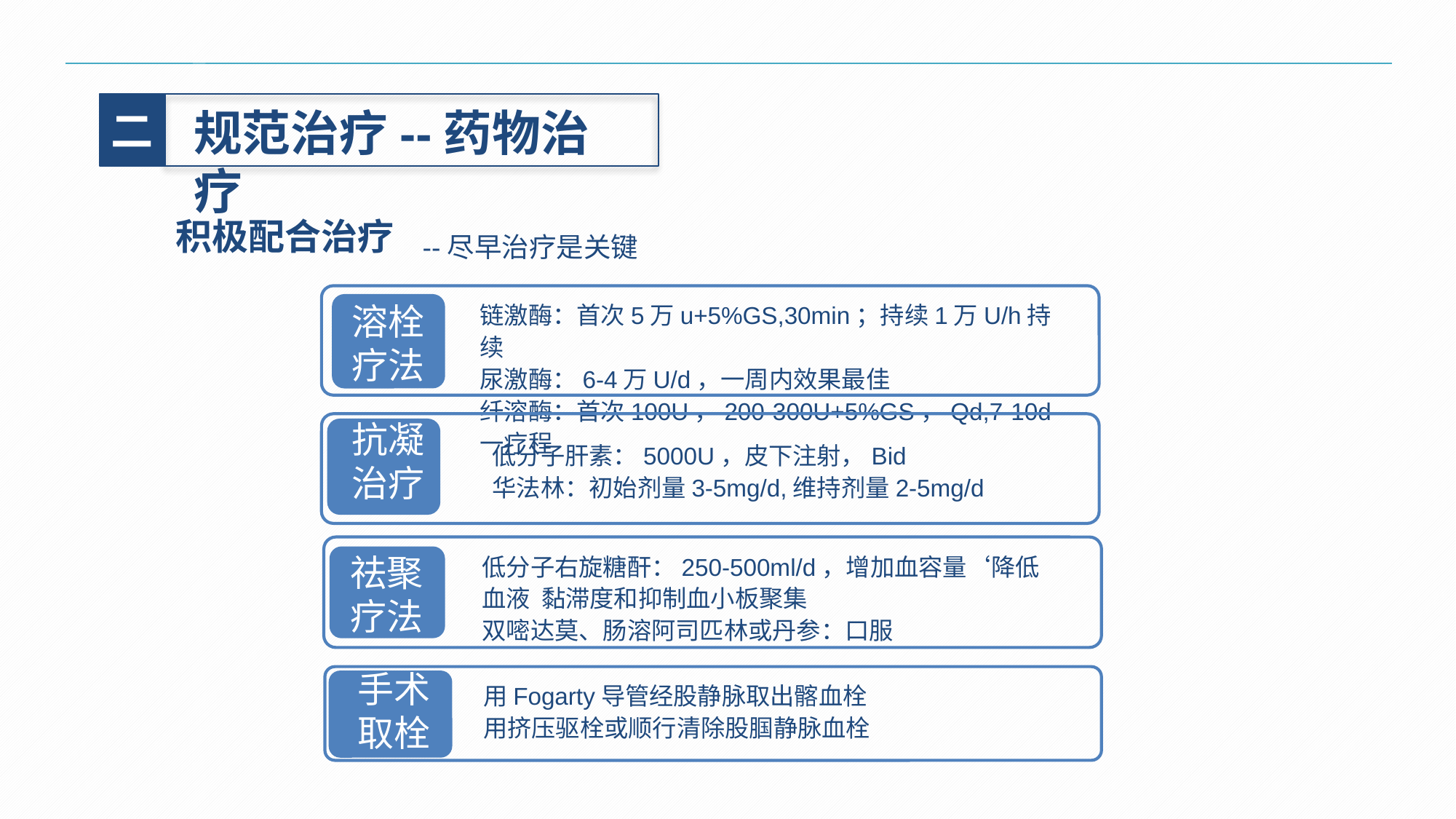

二

规范治疗--药物治疗
积极配合治疗
--尽早治疗是关键

链激酶：首次5万u+5%GS,30min；持续1万U/h持续
尿激酶：6-4万U/d，一周内效果最佳
纤溶酶：首次100U，200-300U+5%GS，Qd,7-10d一疗程
溶栓疗法

抗凝治疗

低分子肝素：5000U，皮下注射，Bid
华法林：初始剂量3-5mg/d,维持剂量2-5mg/d

低分子右旋糖酐：250-500ml/d，增加血容量‘降低血液  黏滞度和抑制血小板聚集
双嘧达莫、肠溶阿司匹林或丹参：口服
祛聚疗法

手术取栓

用Fogarty导管经股静脉取出髂血栓
用挤压驱栓或顺行清除股腘静脉血栓